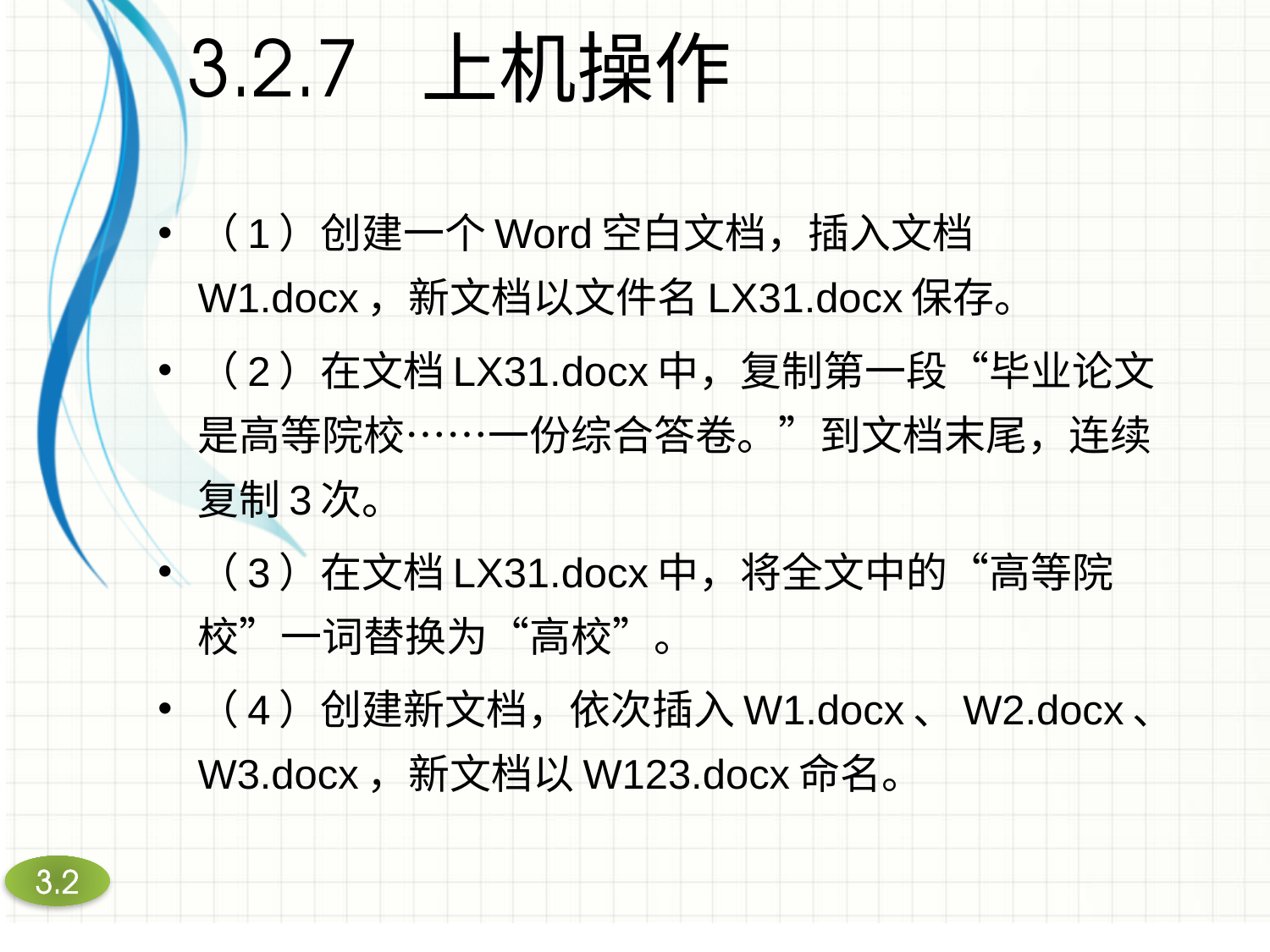

# 3.2.7  上机操作
（1）创建一个Word空白文档，插入文档W1.docx，新文档以文件名LX31.docx保存。
（2）在文档LX31.docx中，复制第一段“毕业论文是高等院校……一份综合答卷。”到文档末尾，连续复制3次。
（3）在文档LX31.docx中，将全文中的“高等院校”一词替换为“高校”。
（4）创建新文档，依次插入W1.docx、W2.docx、W3.docx，新文档以W123.docx命名。